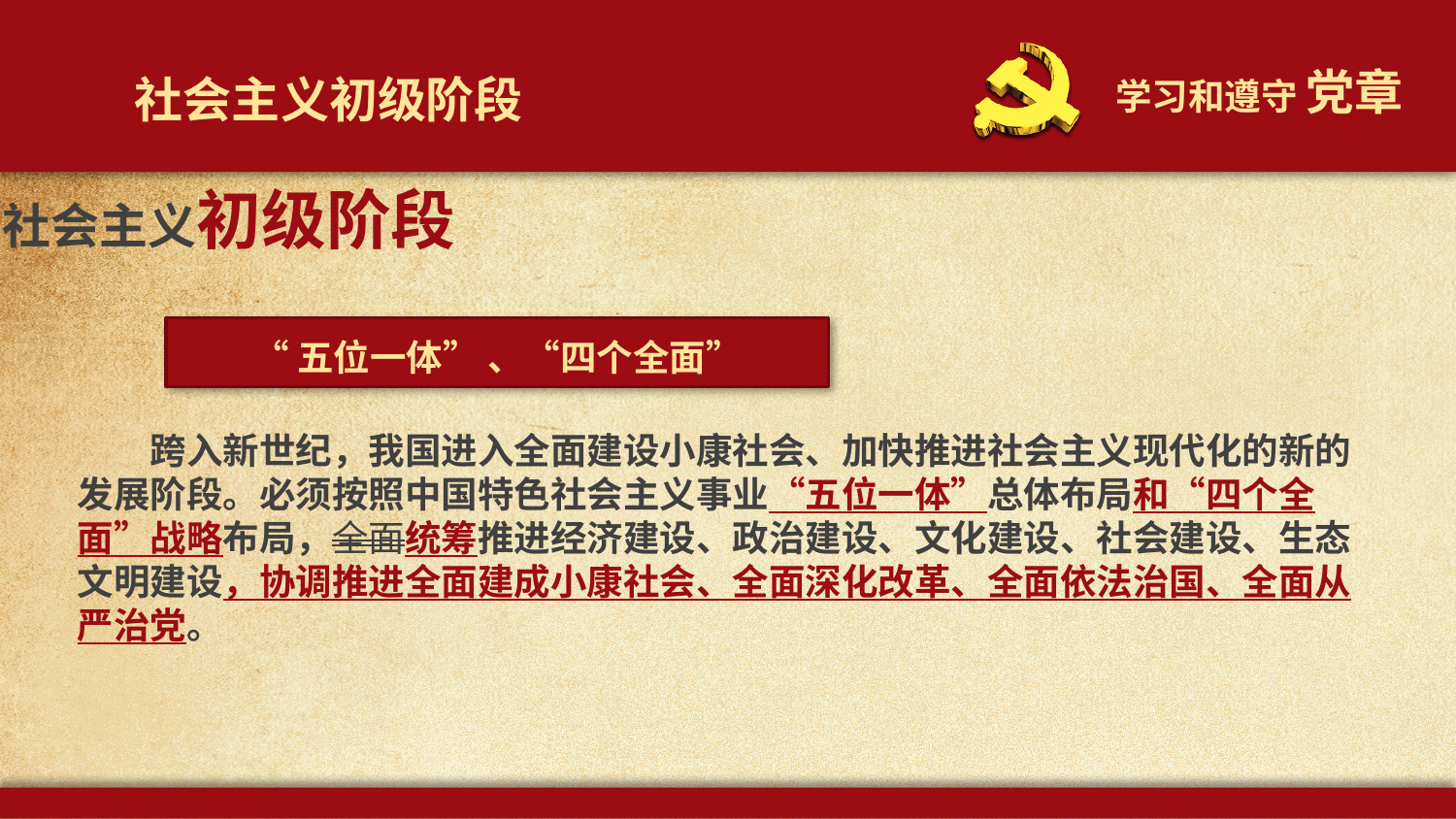

社会主义初级阶段
社会主义初级阶段
“五位一体” 、“四个全面”
跨入新世纪，我国进入全面建设小康社会、加快推进社会主义现代化的新的发展阶段。必须按照中国特色社会主义事业“五位一体”总体布局和“四个全面”战略布局，全面统筹推进经济建设、政治建设、文化建设、社会建设、生态文明建设，协调推进全面建成小康社会、全面深化改革、全面依法治国、全面从严治党。